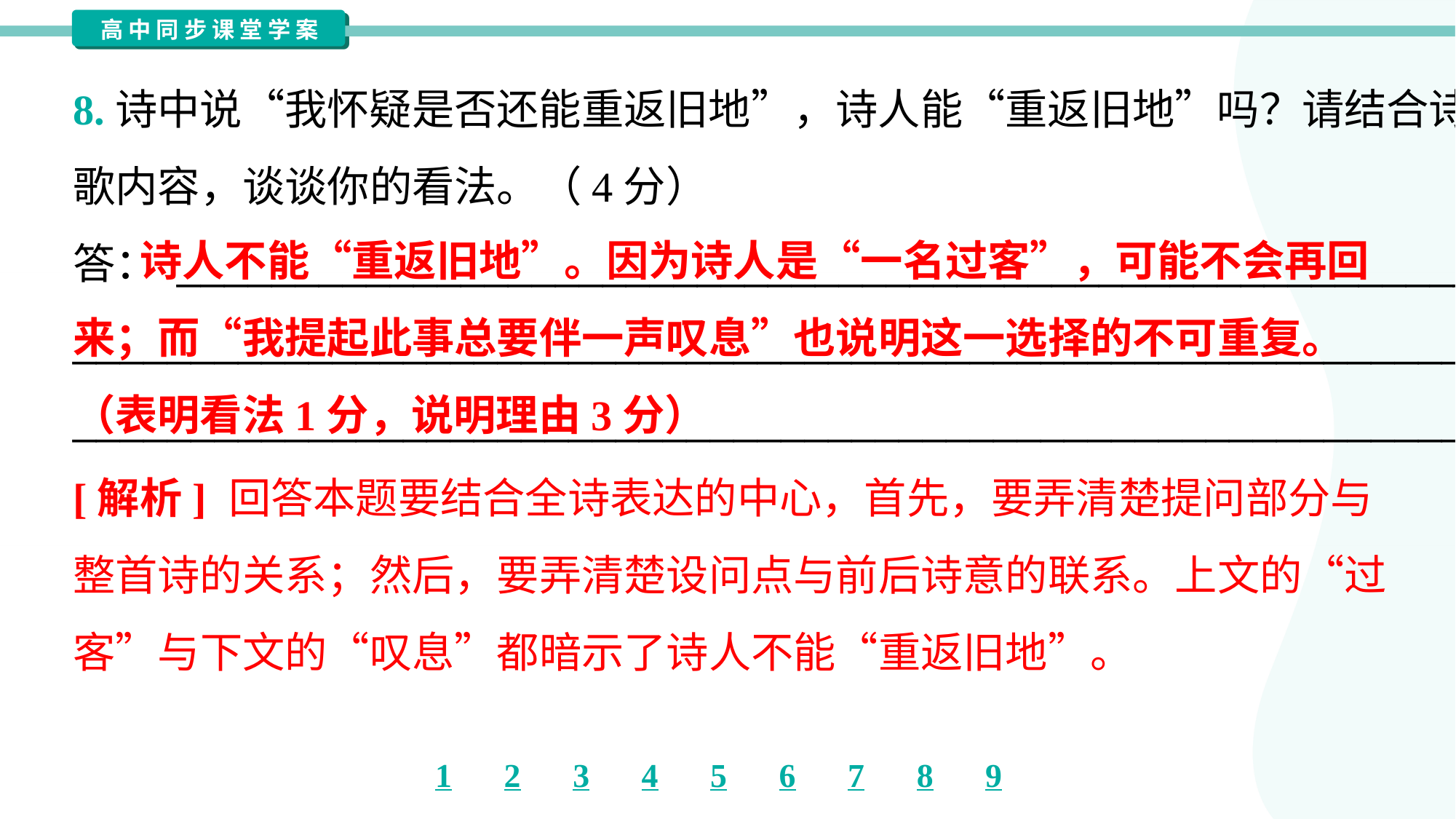

8.诗中说“我怀疑是否还能重返旧地”，诗人能“重返旧地”吗？请结合诗
歌内容，谈谈你的看法。（4分）
答： ________________________________________________________
_____________________________________________________________
_____________________________________________________________
      诗人不能“重返旧地”。因为诗人是“一名过客”，可能不会再回
来；而“我提起此事总要伴一声叹息”也说明这一选择的不可重复。
（表明看法1分，说明理由3分）
[解析] 回答本题要结合全诗表达的中心，首先，要弄清楚提问部分与
整首诗的关系；然后，要弄清楚设问点与前后诗意的联系。上文的“过
客”与下文的“叹息”都暗示了诗人不能“重返旧地”。